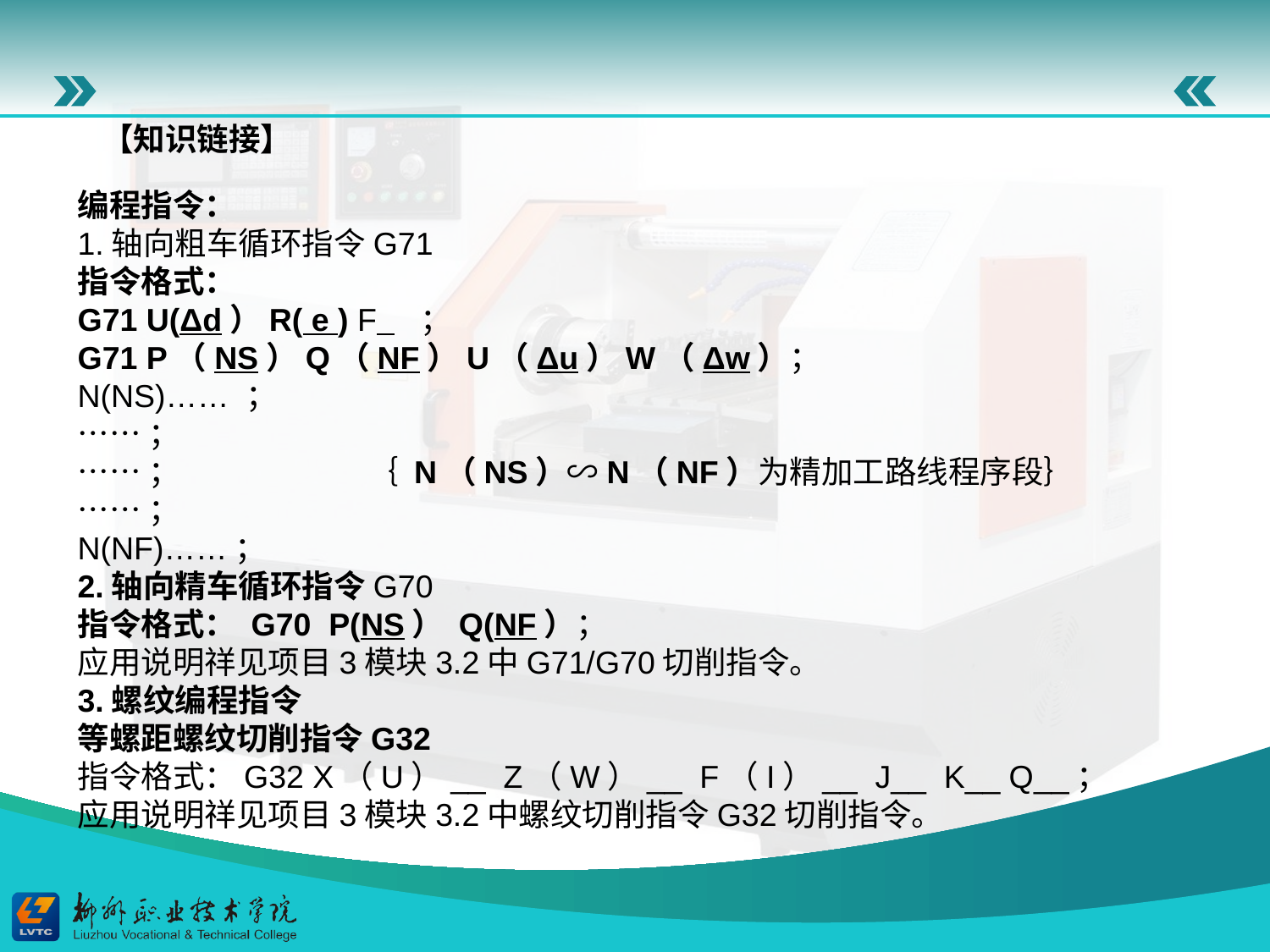

【知识链接】
编程指令：
1.轴向粗车循环指令G71
指令格式：
G71 U(Δd）R( e ) F    ；
G71 P（NS）Q（NF）U（Δu）W（Δw）；
N(NS)…… ；
……；
……；                          ｛ N（NS）∽N（NF）为精加工路线程序段｝
……；
N(NF)……；
2.轴向精车循环指令G70
指令格式： G70  P(NS） Q(NF）；
应用说明祥见项目3模块3.2中G71/G70切削指令。
3.螺纹编程指令
等螺距螺纹切削指令G32
指令格式：G32 X（U）__  Z（W）__  F（I）__  J__  K__ Q__；
应用说明祥见项目3模块3.2中螺纹切削指令G32切削指令。